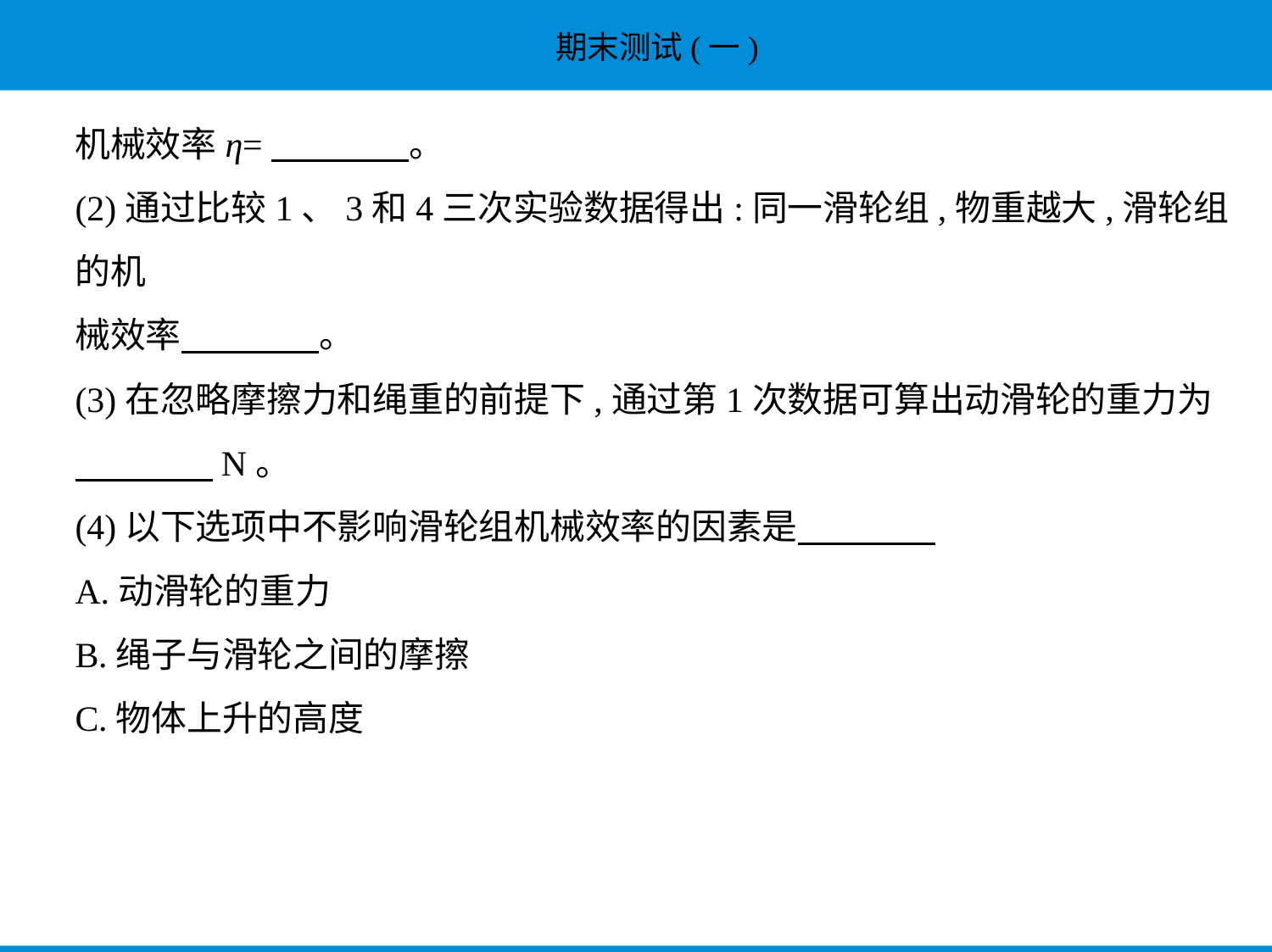

机械效率η=　　　    。
(2)通过比较1、3和4三次实验数据得出:同一滑轮组,物重越大,滑轮组的机
械效率　　　    。
(3)在忽略摩擦力和绳重的前提下,通过第1次数据可算出动滑轮的重力为
　　　    N。
(4)以下选项中不影响滑轮组机械效率的因素是
A.动滑轮的重力
B.绳子与滑轮之间的摩擦
C.物体上升的高度